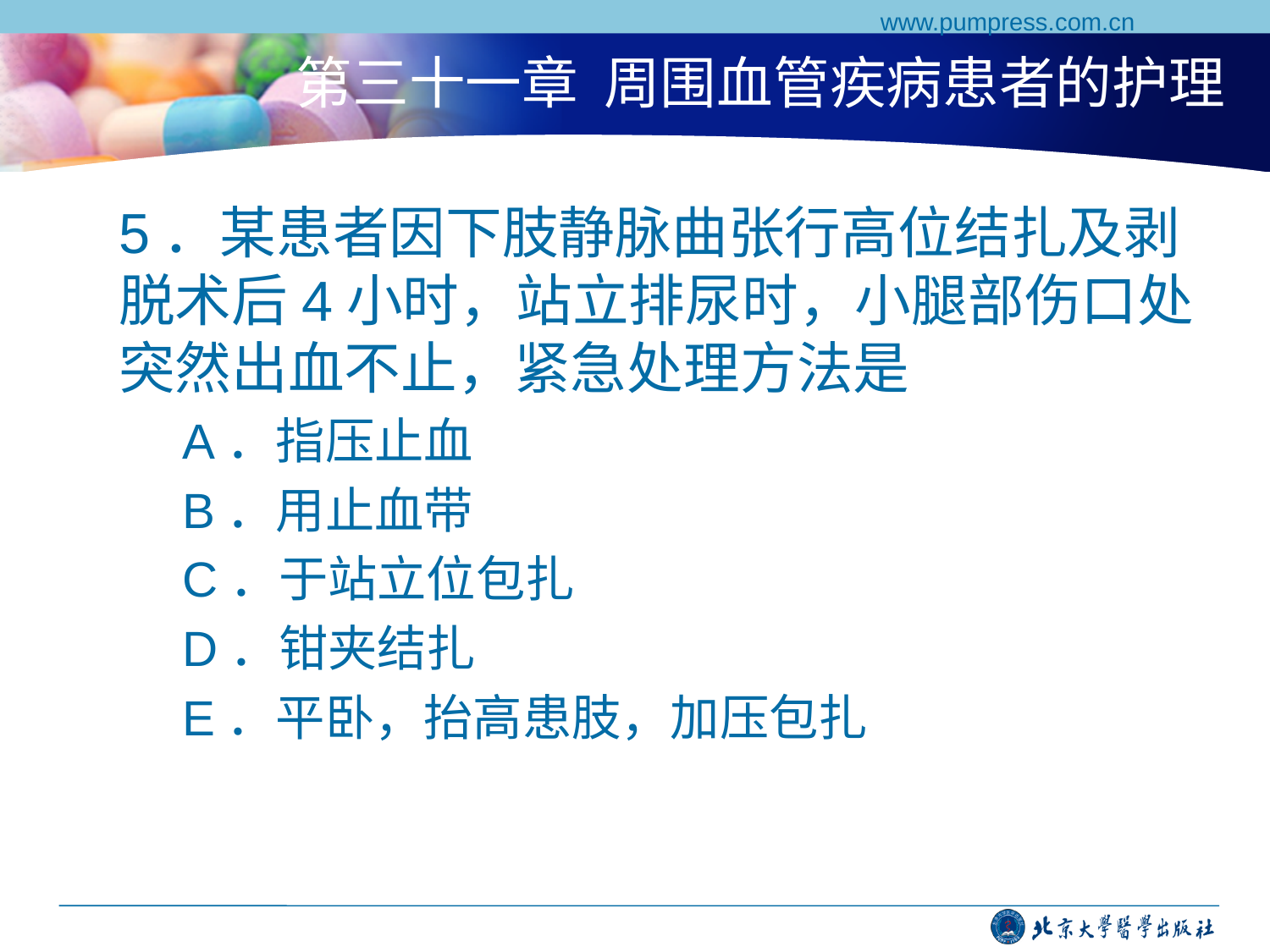

www.pumpress.com.cn
# 第三十一章  周围血管疾病患者的护理
5．某患者因下肢静脉曲张行高位结扎及剥脱术后4小时，站立排尿时，小腿部伤口处突然出血不止，紧急处理方法是
A．指压止血
B．用止血带
C．于站立位包扎
D．钳夹结扎
E．平卧，抬高患肢，加压包扎